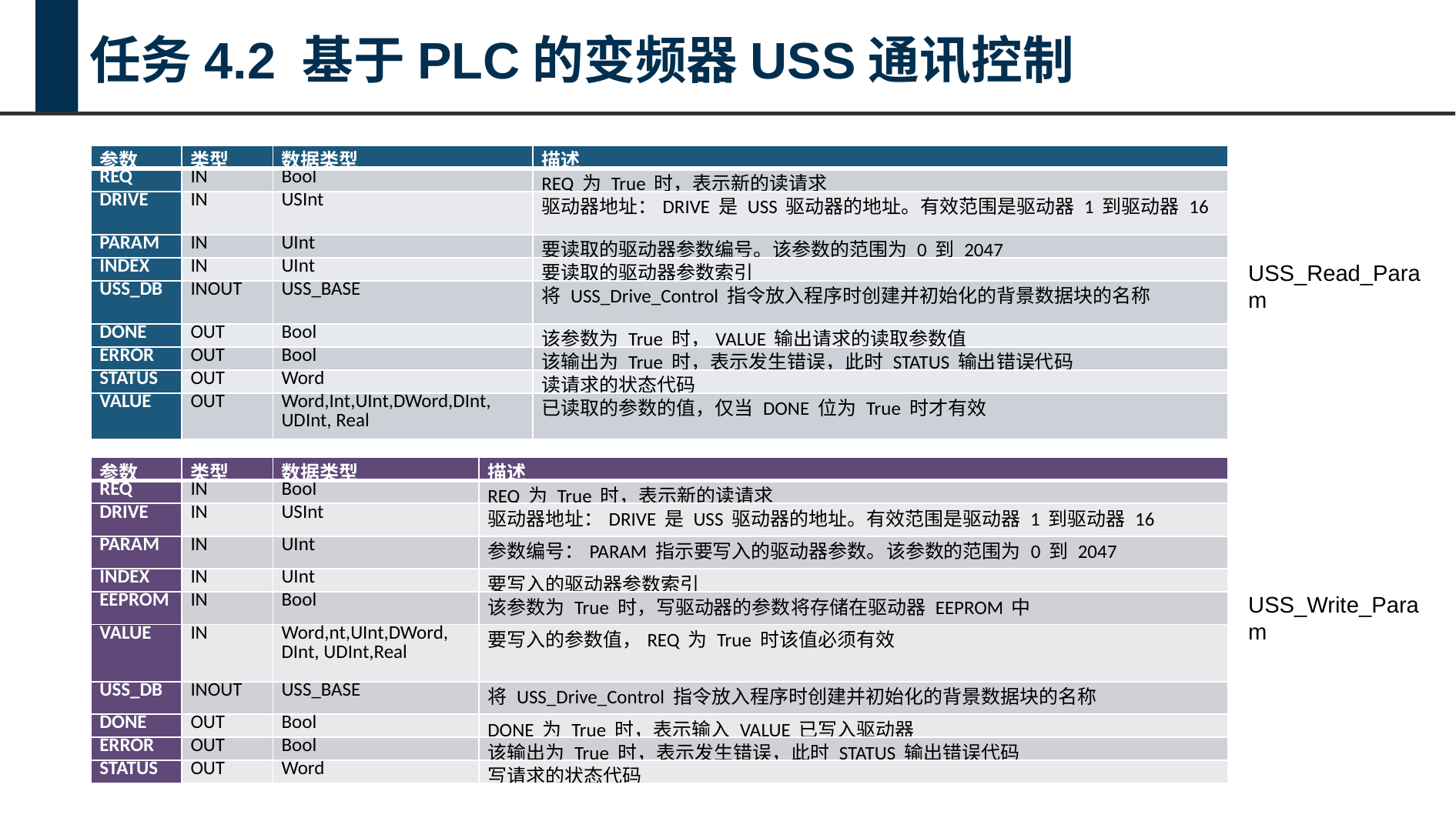

任务4.2 基于PLC的变频器USS通讯控制
| 参数 | 类型 | 数据类型 | 描述 |
| --- | --- | --- | --- |
| REQ | IN | Bool | REQ 为 True 时，表示新的读请求 |
| DRIVE | IN | USInt | 驱动器地址：DRIVE 是 USS 驱动器的地址。有效范围是驱动器 1 到驱动器 16 |
| PARAM | IN | UInt | 要读取的驱动器参数编号。该参数的范围为 0 到 2047 |
| INDEX | IN | UInt | 要读取的驱动器参数索引 |
| USS\_DB | INOUT | USS\_BASE | 将 USS\_Drive\_Control 指令放入程序时创建并初始化的背景数据块的名称 |
| DONE | OUT | Bool | 该参数为 True 时，VALUE 输出请求的读取参数值 |
| ERROR | OUT | Bool | 该输出为 True 时，表示发生错误，此时 STATUS 输出错误代码 |
| STATUS | OUT | Word | 读请求的状态代码 |
| VALUE | OUT | Word,Int,UInt,DWord,DInt, UDInt, Real | 已读取的参数的值，仅当 DONE 位为 True 时才有效 |
USS_Read_Param
| 参数 | 类型 | 数据类型 | 描述 |
| --- | --- | --- | --- |
| REQ | IN | Bool | REQ 为 True 时，表示新的读请求 |
| DRIVE | IN | USInt | 驱动器地址：DRIVE 是 USS 驱动器的地址。有效范围是驱动器 1 到驱动器 16 |
| PARAM | IN | UInt | 参数编号：PARAM 指示要写入的驱动器参数。该参数的范围为 0 到 2047 |
| INDEX | IN | UInt | 要写入的驱动器参数索引 |
| EEPROM | IN | Bool | 该参数为 True 时，写驱动器的参数将存储在驱动器 EEPROM 中 |
| VALUE | IN | Word,nt,UInt,DWord, DInt, UDInt,Real | 要写入的参数值，REQ 为 True 时该值必须有效 |
| USS\_DB | INOUT | USS\_BASE | 将 USS\_Drive\_Control 指令放入程序时创建并初始化的背景数据块的名称 |
| DONE | OUT | Bool | DONE 为 True 时，表示输入 VALUE 已写入驱动器 |
| ERROR | OUT | Bool | 该输出为 True 时，表示发生错误，此时 STATUS 输出错误代码 |
| STATUS | OUT | Word | 写请求的状态代码 |
USS_Write_Param